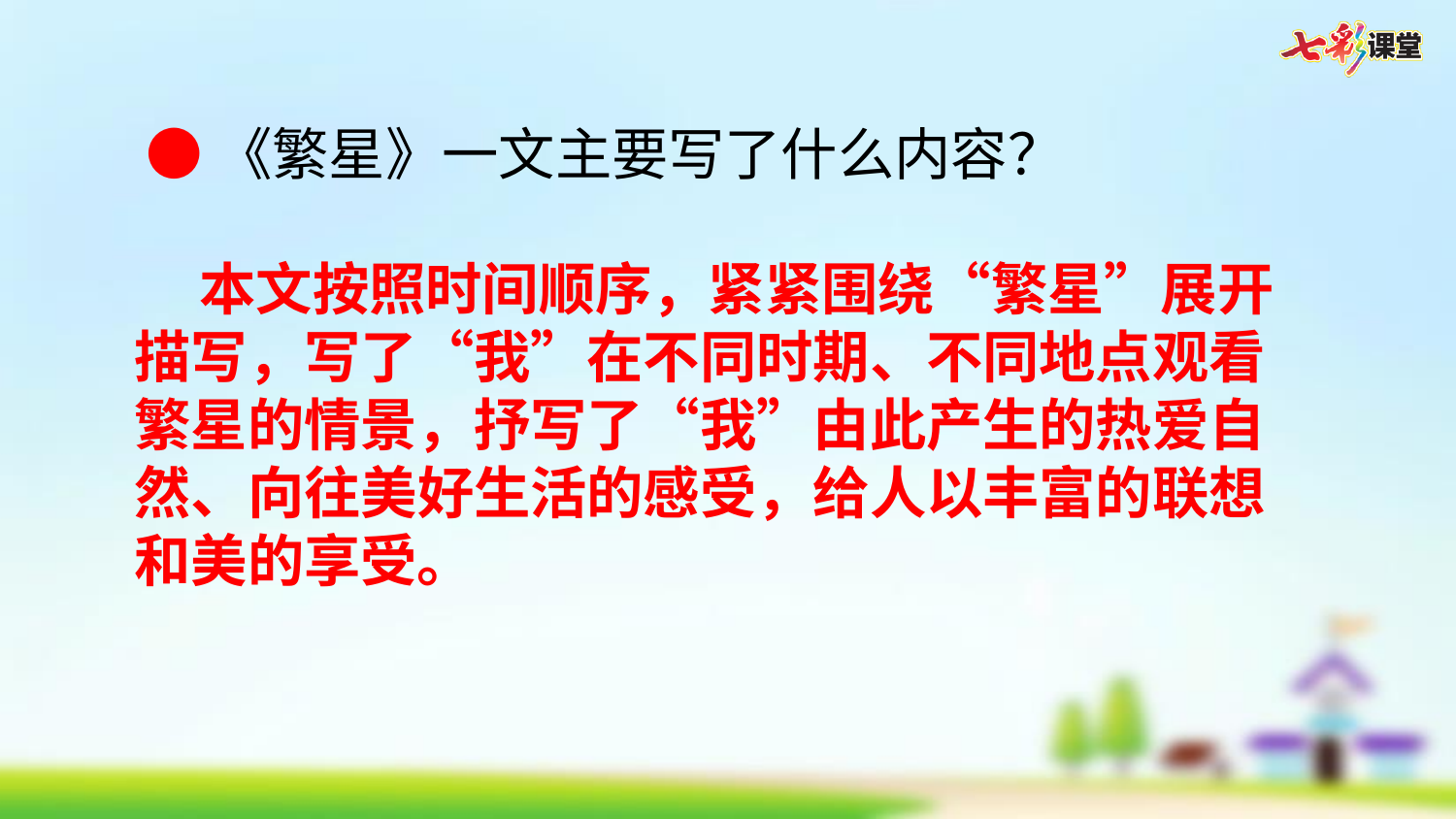

●《繁星》一文主要写了什么内容？
    本文按照时间顺序，紧紧围绕“繁星”展开描写，写了“我”在不同时期、不同地点观看繁星的情景，抒写了“我”由此产生的热爱自然、向往美好生活的感受，给人以丰富的联想和美的享受。